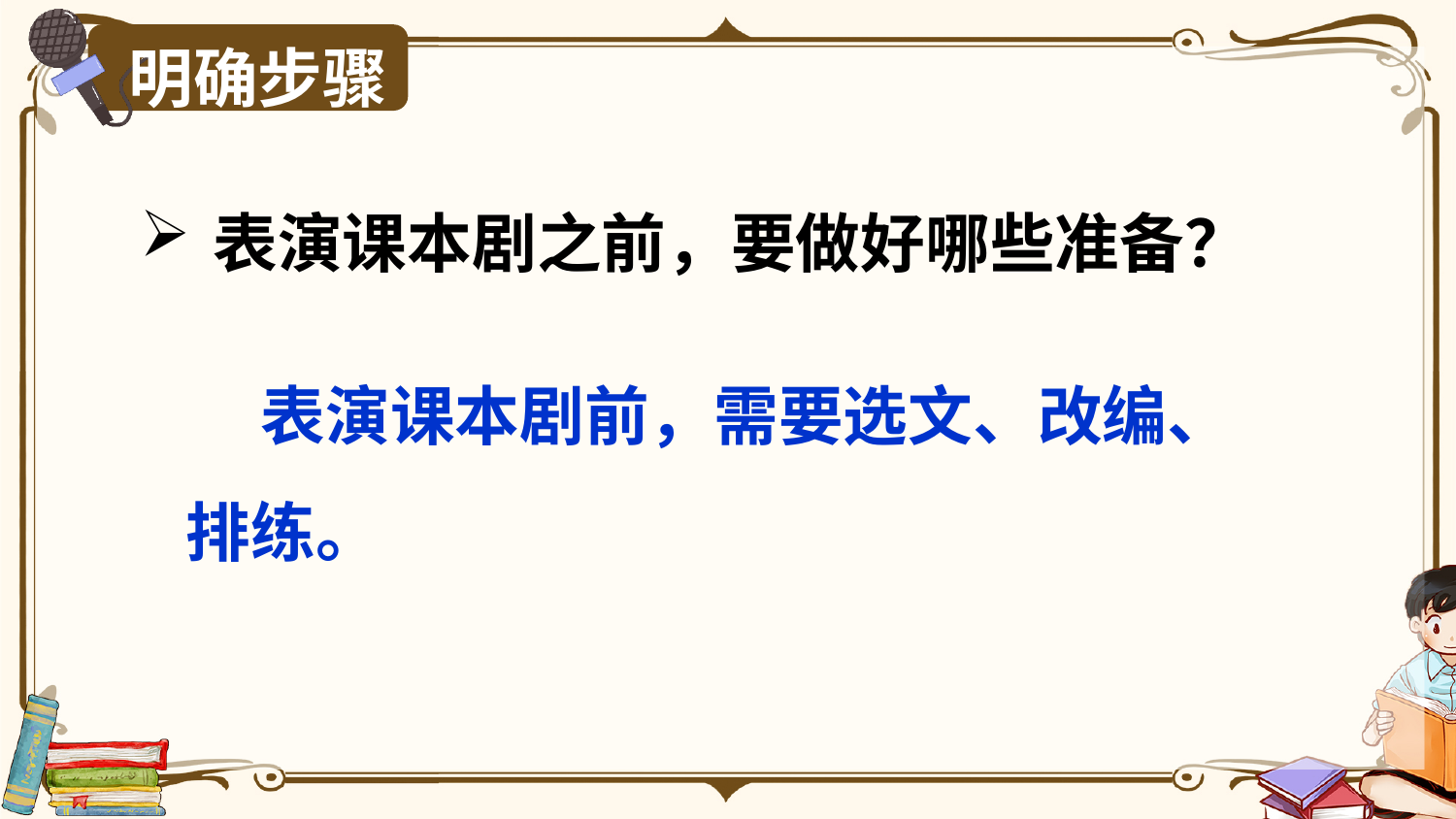

明确步骤
表演课本剧之前，要做好哪些准备？
    表演课本剧前，需要选文、改编、排练。